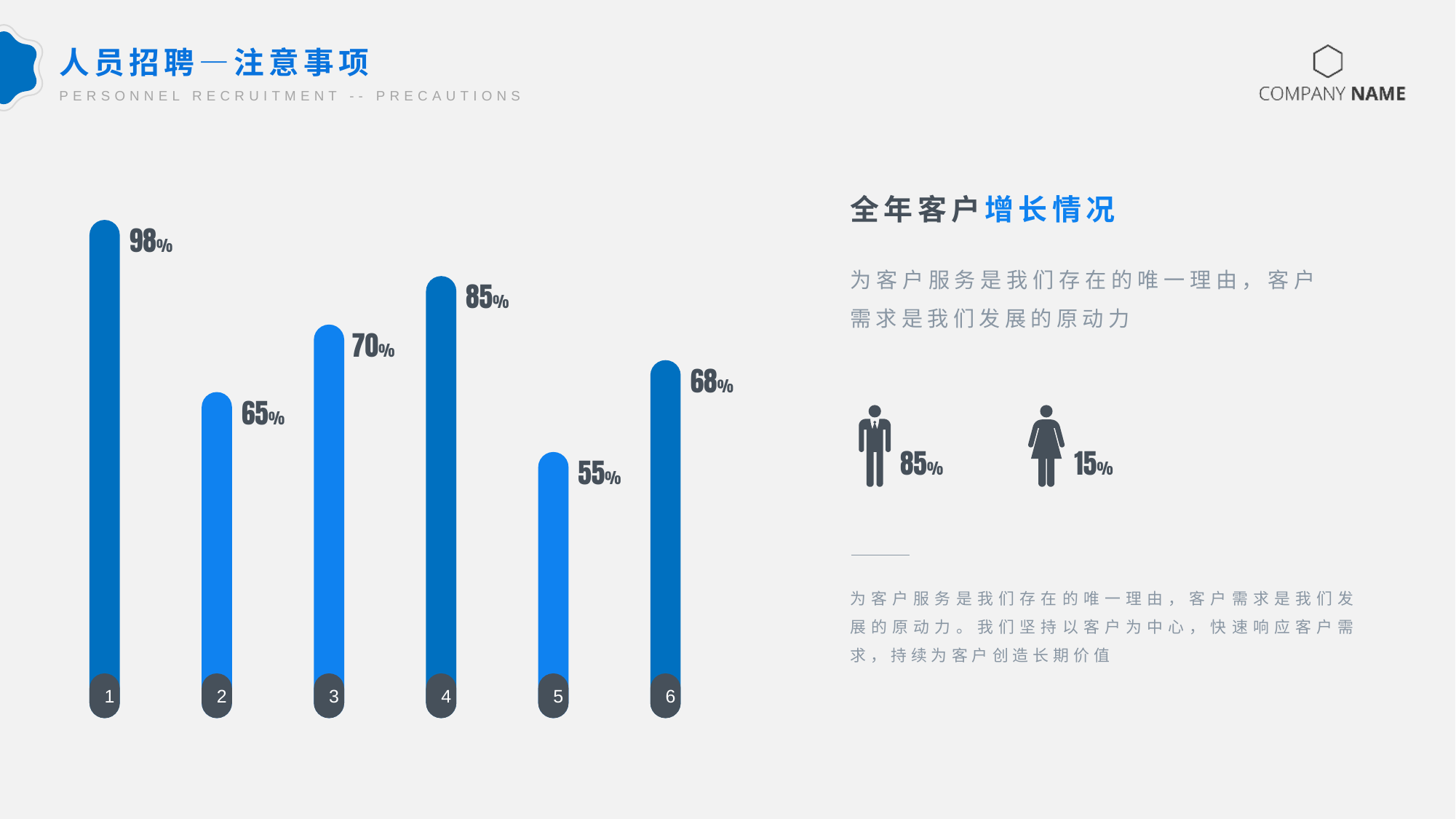

人员招聘—注意事项
PERSONNEL RECRUITMENT -- PRECAUTIONS
全年客户增长情况

1
98%
85%
70%
68%
65%
55%
为客户服务是我们存在的唯一理由，客户需求是我们发展的原动力

4

3

6

2

85%

15%

5
为客户服务是我们存在的唯一理由，客户需求是我们发展的原动力。我们坚持以客户为中心，快速响应客户需求，持续为客户创造长期价值